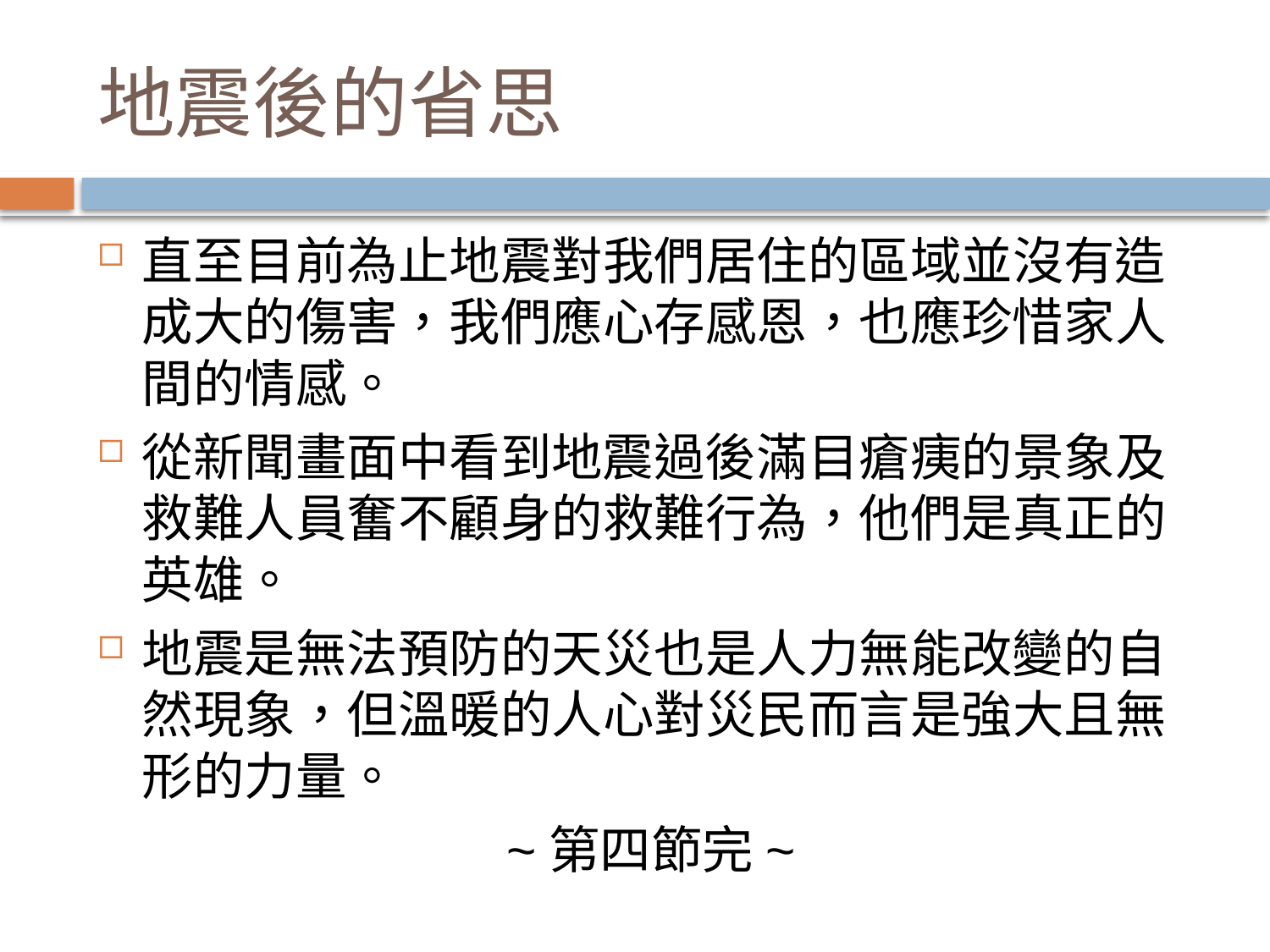

# 地震後的省思
直至目前為止地震對我們居住的區域並沒有造成大的傷害，我們應心存感恩，也應珍惜家人間的情感。
從新聞畫面中看到地震過後滿目瘡痍的景象及救難人員奮不顧身的救難行為，他們是真正的英雄。
地震是無法預防的天災也是人力無能改變的自然現象，但溫暖的人心對災民而言是強大且無形的力量。
~第四節完~